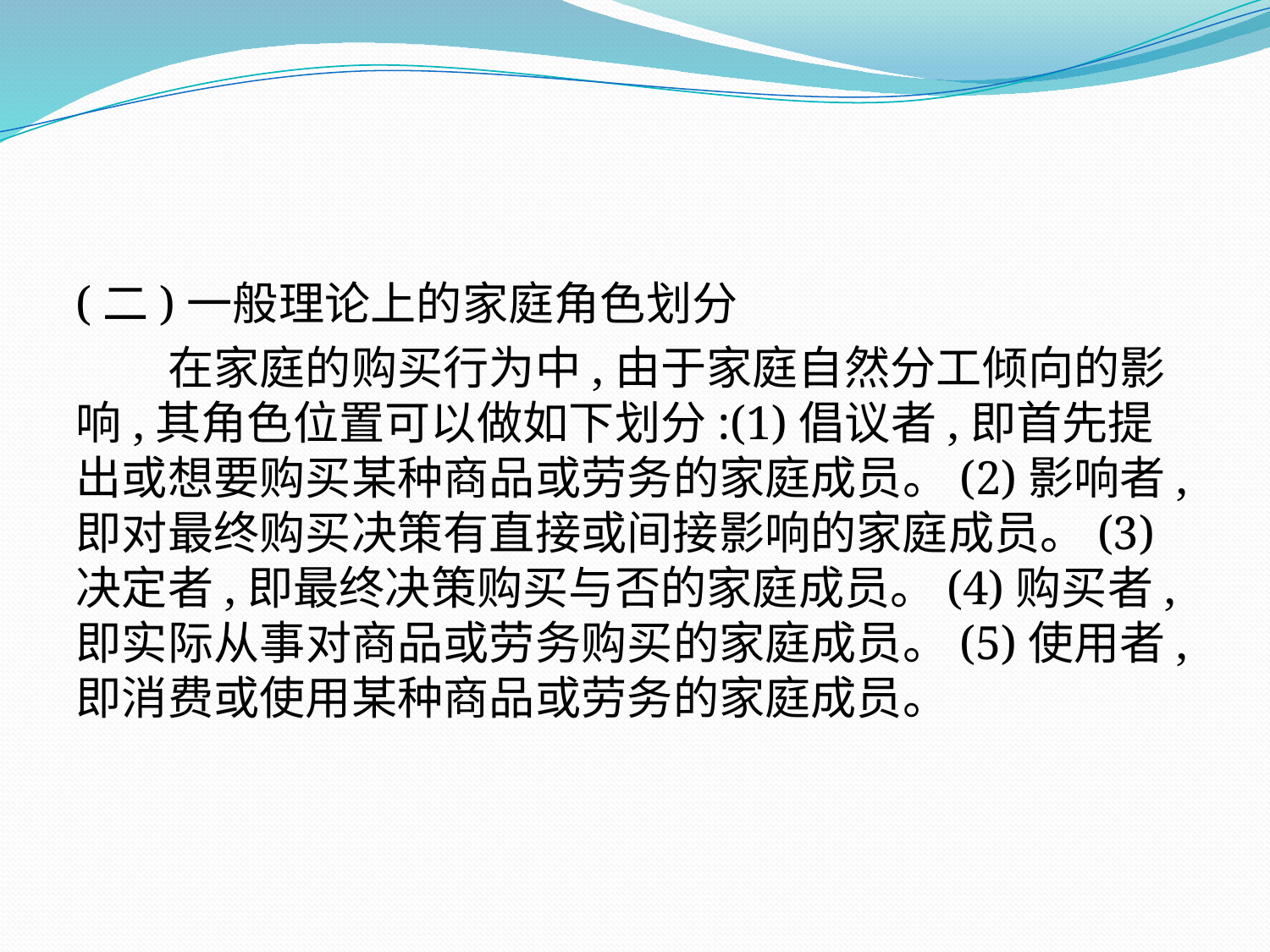

(二)一般理论上的家庭角色划分
　　在家庭的购买行为中,由于家庭自然分工倾向的影响,其角色位置可以做如下划分:(1)倡议者,即首先提出或想要购买某种商品或劳务的家庭成员。(2)影响者,即对最终购买决策有直接或间接影响的家庭成员。(3)决定者,即最终决策购买与否的家庭成员。(4)购买者,即实际从事对商品或劳务购买的家庭成员。(5)使用者,即消费或使用某种商品或劳务的家庭成员。